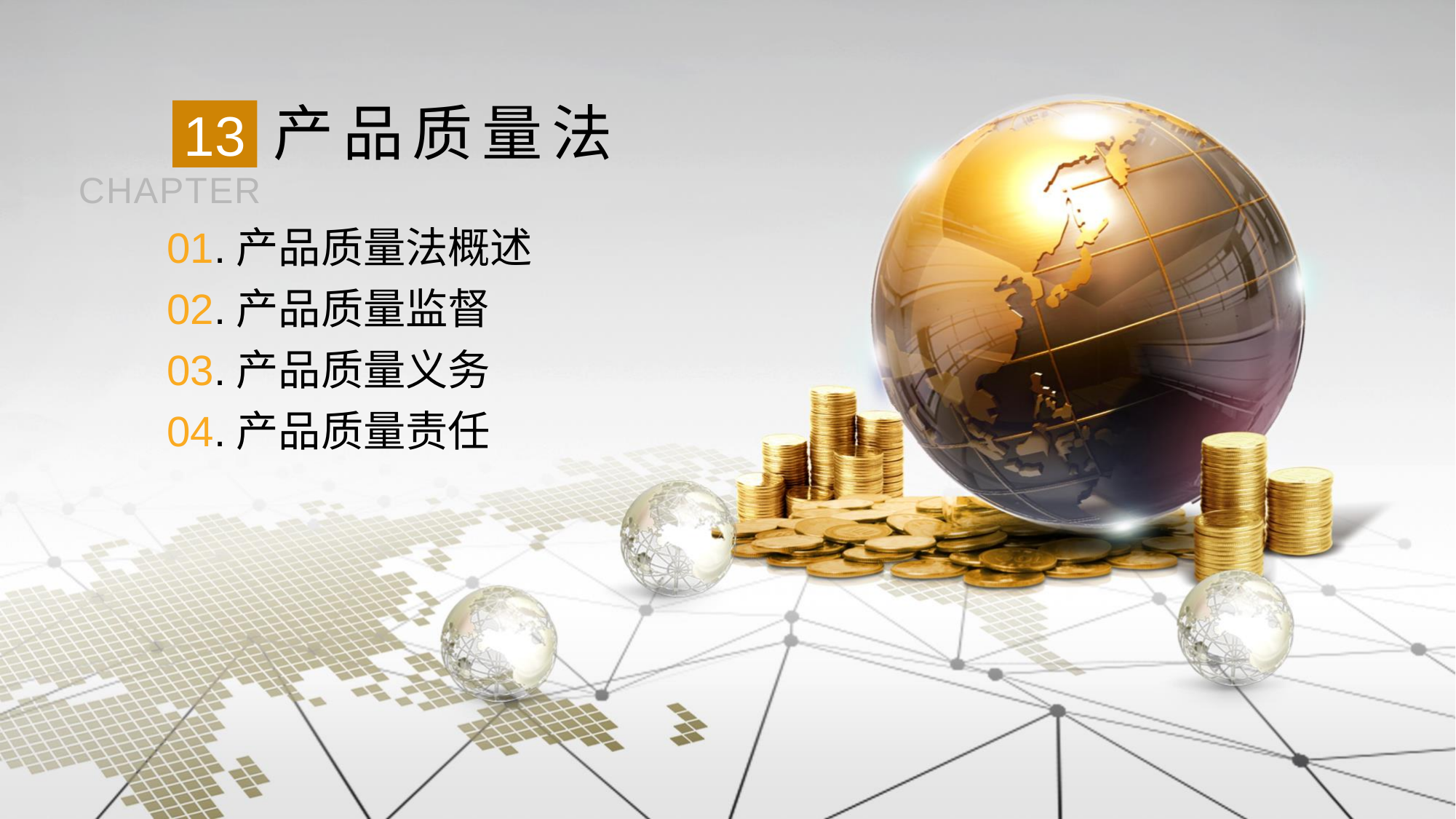

产品质量法
13
CHAPTER
01.产品质量法概述
02.产品质量监督
03.产品质量义务
04.产品质量责任